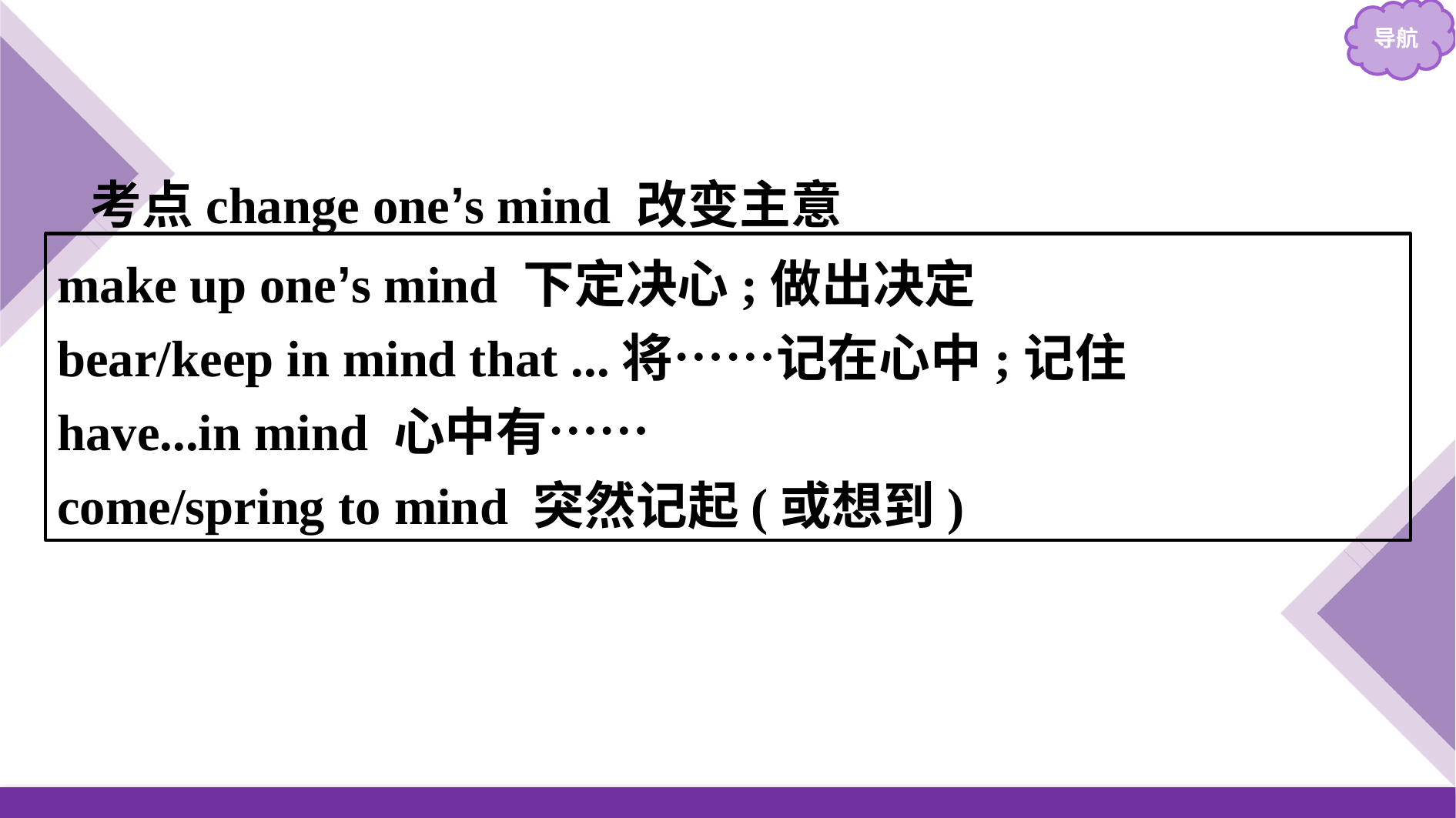

考点change one’s mind 改变主意
make up one’s mind 下定决心;做出决定
bear/keep in mind that ...将……记在心中;记住
have...in mind 心中有……
come/spring to mind 突然记起(或想到)